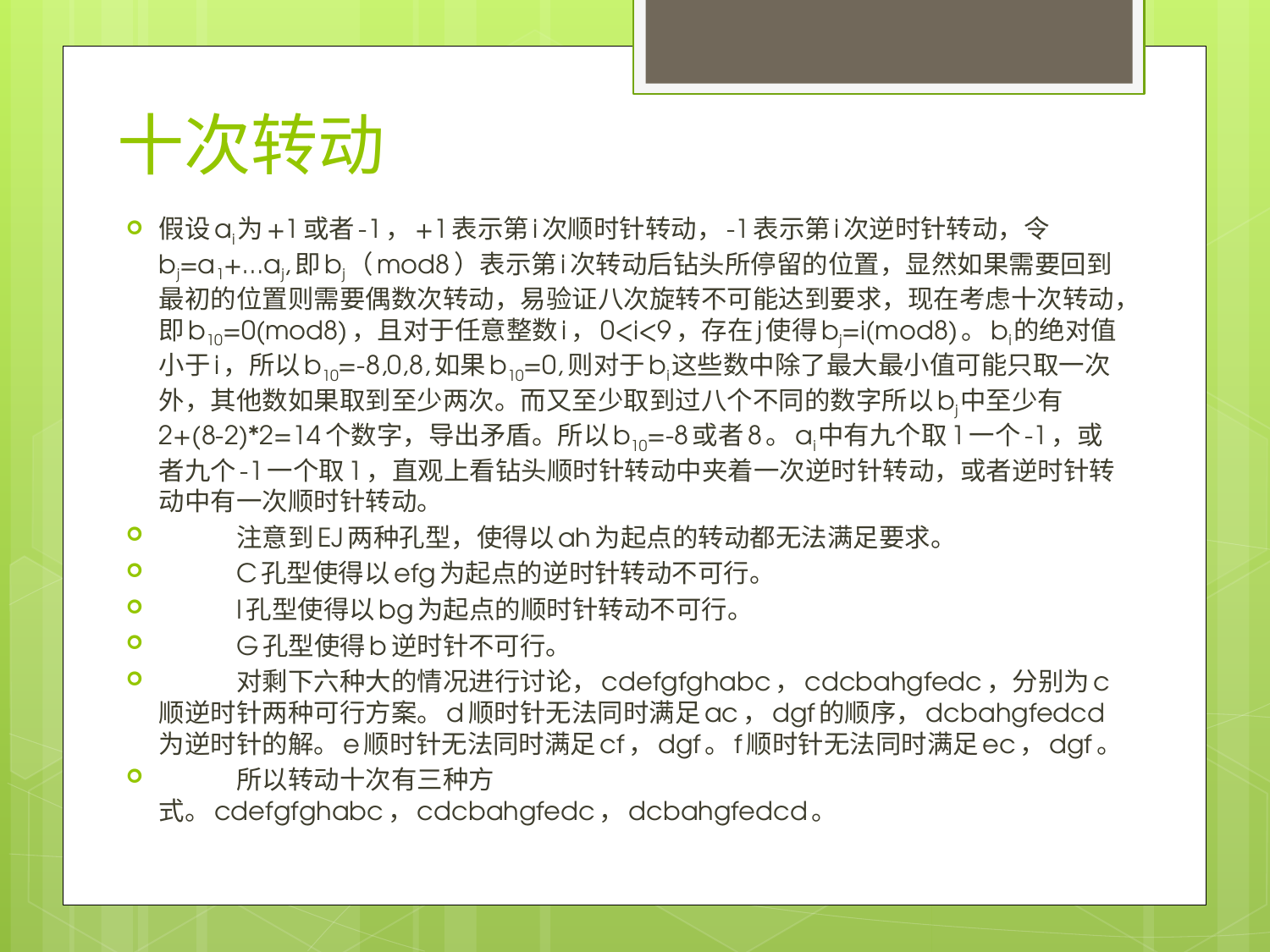

# 十次转动
假设a­i为+1或者-1，+1表示第i次顺时针转动，-1表示第i次逆时针转动，令bj=a1+…aj,即bj（mod8）表示第i次转动后钻头所停留的位置，显然如果需要回到最初的位置则需要偶数次转动，易验证八次旋转不可能达到要求，现在考虑十次转动，即b10=0(mod8)，且对于任意整数i，0<i<9，存在j使得bj=i(mod8)。bi的绝对值小于i，所以b10=-8,0,8,如果b10=0,则对于bi这些数中除了最大最小值可能只取一次外，其他数如果取到至少两次。而又至少取到过八个不同的数字所以bj中至少有2+(8-2)*2=14个数字，导出矛盾。所以b10=-8或者8。ai中有九个取1一个-1，或者九个-1一个取1，直观上看钻头顺时针转动中夹着一次逆时针转动，或者逆时针转动中有一次顺时针转动。
	注意到EJ两种孔型，使得以ah为起点的转动都无法满足要求。
	C孔型使得以efg为起点的逆时针转动不可行。
	I孔型使得以bg为起点的顺时针转动不可行。
	G孔型使得b逆时针不可行。
	对剩下六种大的情况进行讨论，cdefgfghabc，cdcbahgfedc，分别为c顺逆时针两种可行方案。d顺时针无法同时满足ac，dgf的顺序，dcbahgfedcd为逆时针的解。e顺时针无法同时满足cf，dgf。f顺时针无法同时满足ec，dgf。
	所以转动十次有三种方式。cdefgfghabc，cdcbahgfedc，dcbahgfedcd。